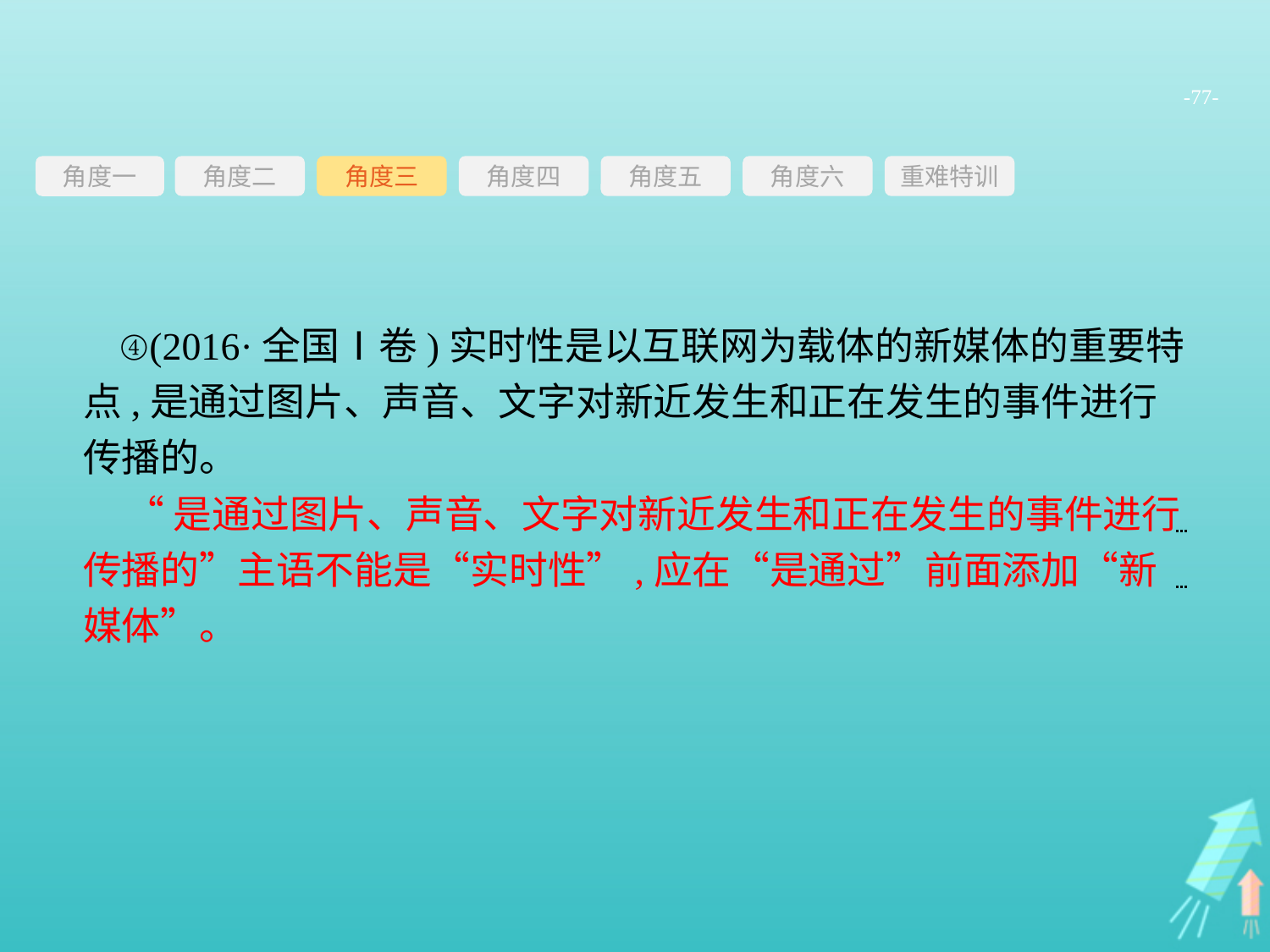

-77-
角度三
角度四
角度五
角度六
重难特训
角度二
角度一
④(2016·全国Ⅰ卷)实时性是以互联网为载体的新媒体的重要特点,是通过图片、声音、文字对新近发生和正在发生的事件进行传播的。

“是通过图片、声音、文字对新近发生和正在发生的事件进行传播的”主语不能是“实时性”,应在“是通过”前面添加“新媒体”。